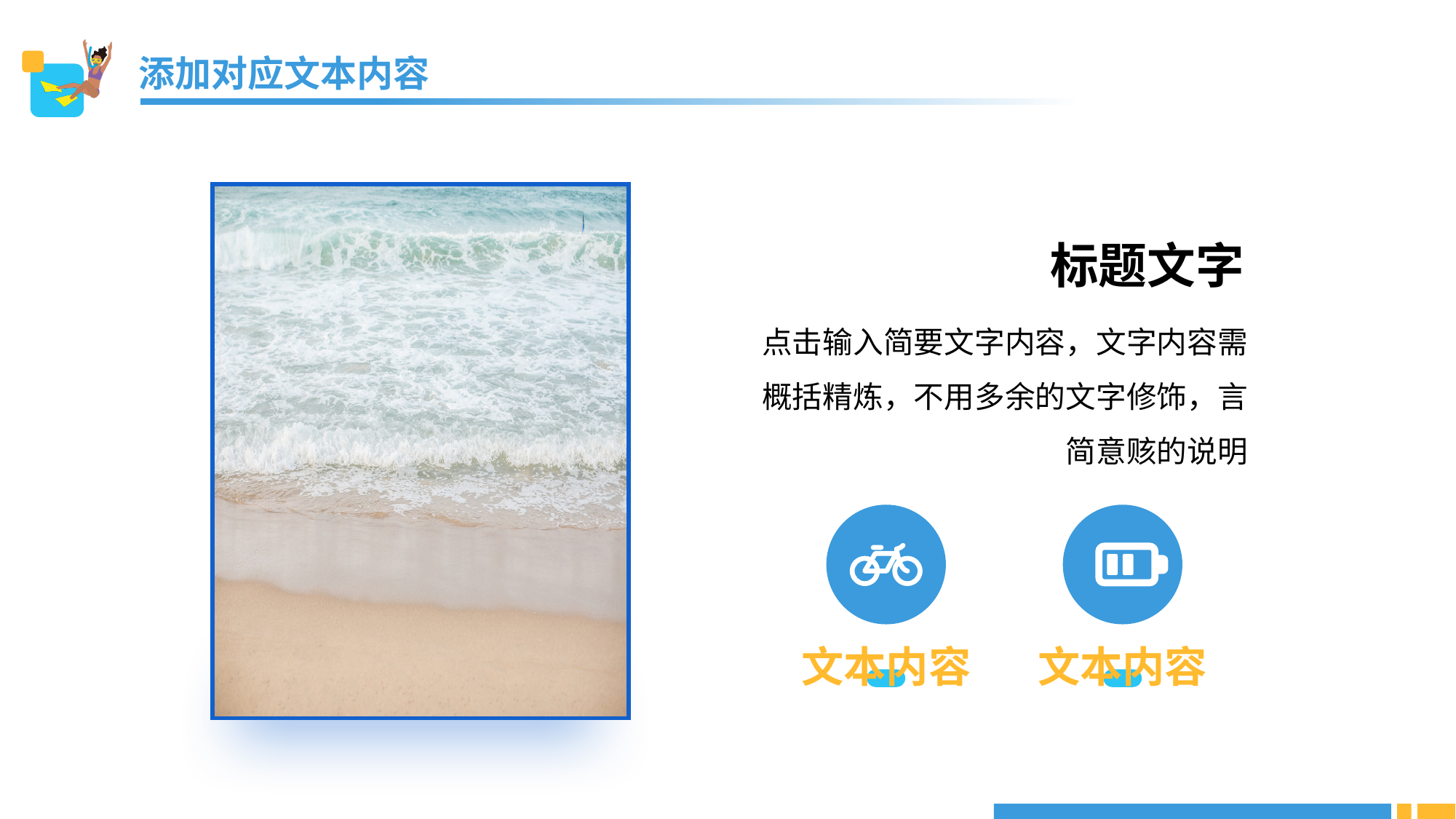

添加对应文本内容

标题文字
点击输入简要文字内容，文字内容需概括精炼，不用多余的文字修饰，言简意赅的说明

文本内容
文本内容